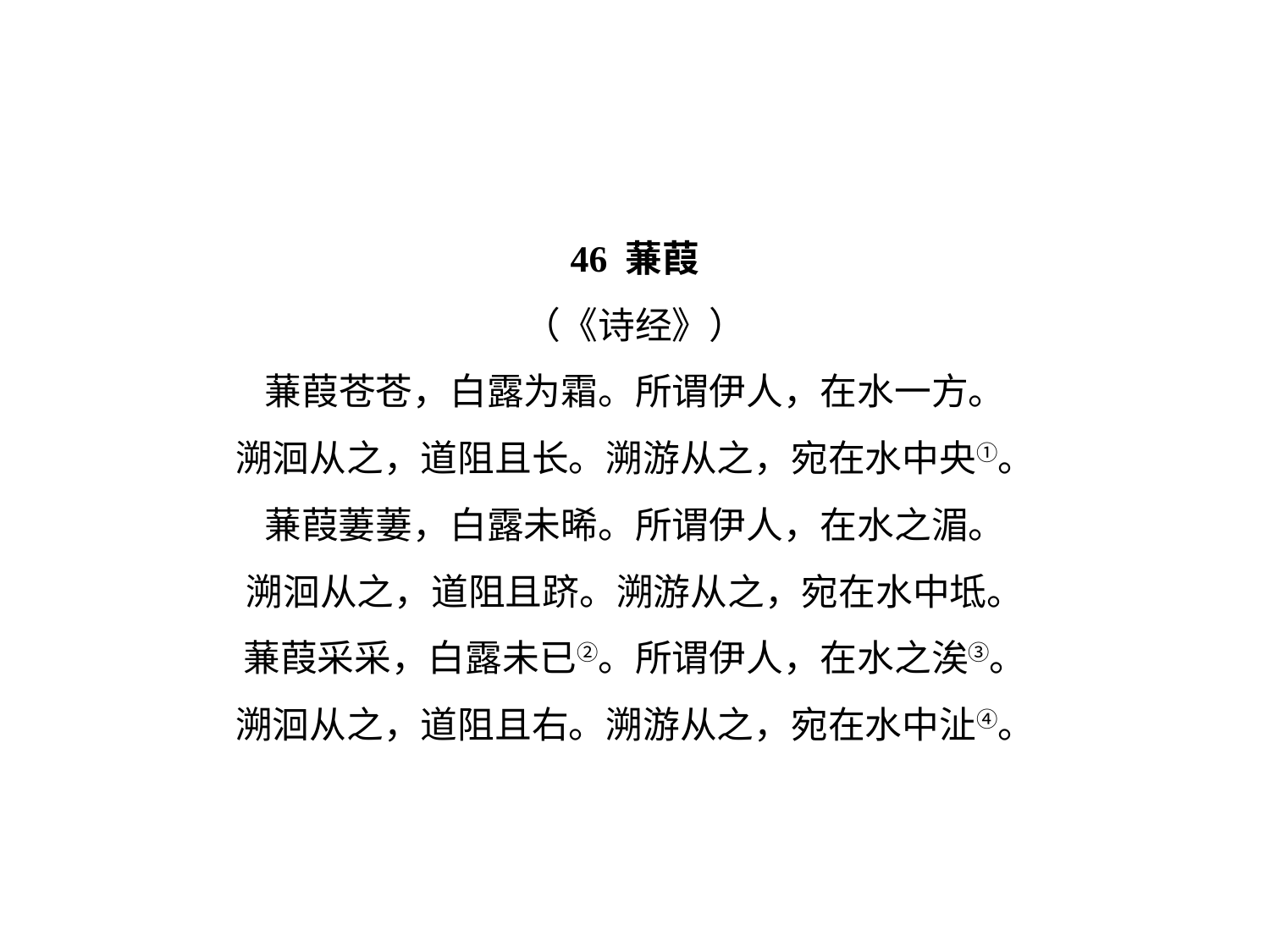

46 蒹葭
（《诗经》）
蒹葭苍苍，白露为霜。所谓伊人，在水一方。
溯洄从之，道阻且长。溯游从之，宛在水中央①。
蒹葭萋萋，白露未晞。所谓伊人，在水之湄。
溯洄从之，道阻且跻。溯游从之，宛在水中坻。
蒹葭采采，白露未已②。所谓伊人，在水之涘③。
溯洄从之，道阻且右。溯游从之，宛在水中沚④。